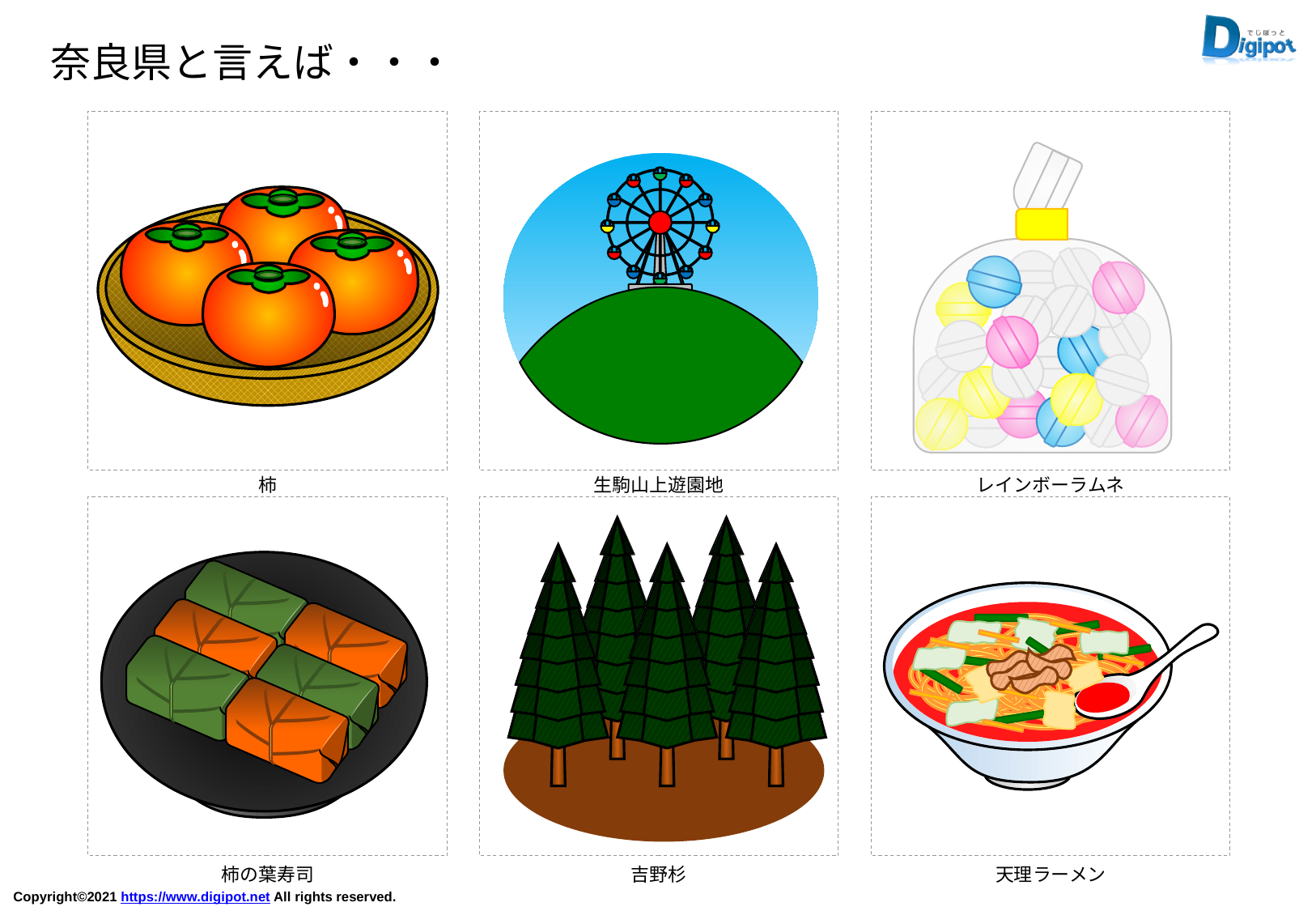

奈良県と言えば・・・

柿
生駒山上遊園地
レインボーラムネ

柿の葉寿司
吉野杉
天理ラーメン